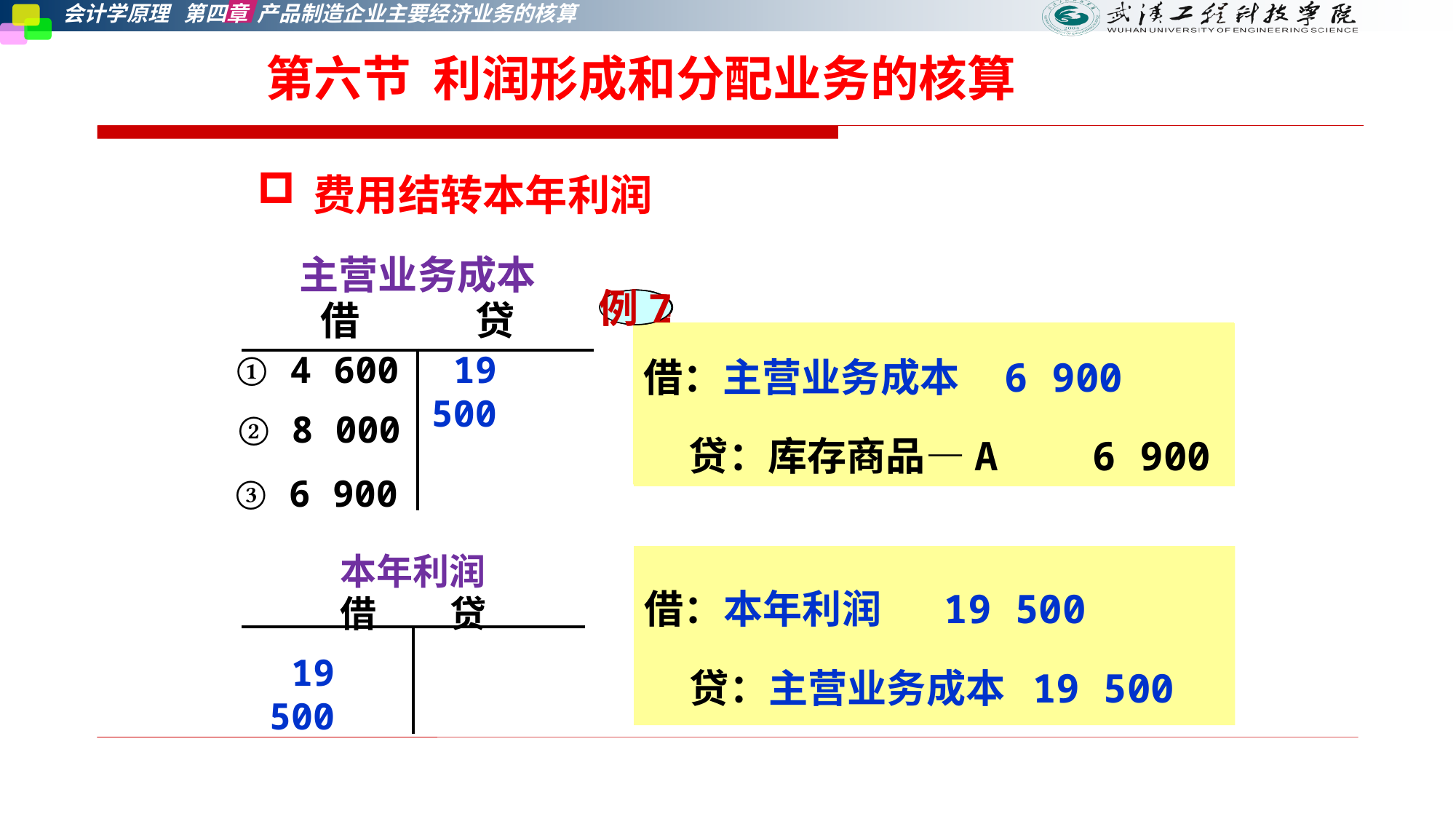

# 第六节  利润形成和分配业务的核算
费用结转本年利润
| 主营业务成本 借 贷 |  |
| --- | --- |
|  |  |
例2
例4
例7
借：主营业务成本    6 900
    贷：库存商品—A    6 900
借：主营业务成本    8 000
    贷：库存商品—A    8 000
借：主营业务成本    4 600
    贷：库存商品—A    4 600
① 4 600
 19 500
② 8 000
③ 6 900
| 本年利润 借 贷 |  |
| --- | --- |
|  |  |
借：本年利润      19 500
    贷：主营业务成本  19 500
 19 500